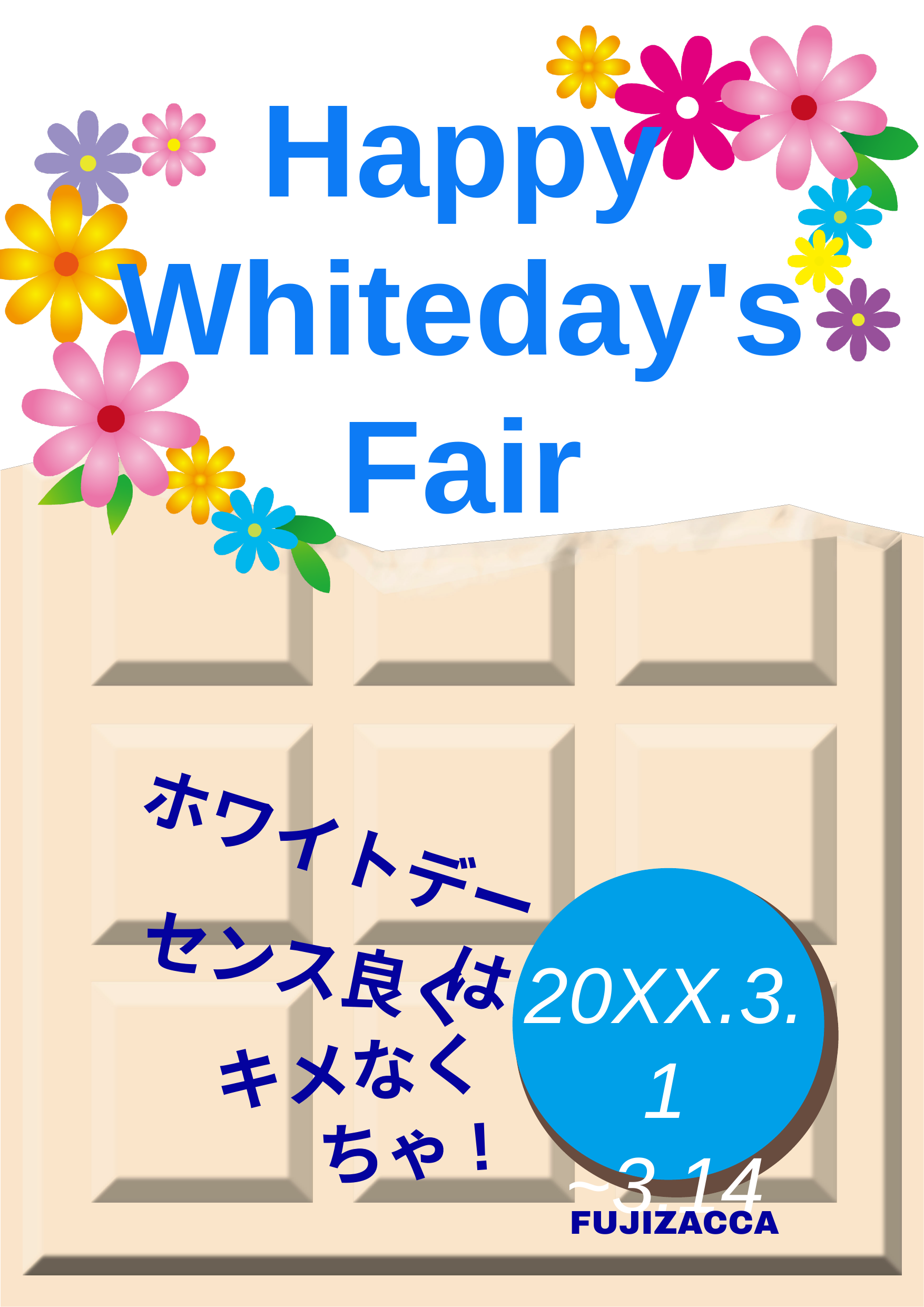

Happy
Whiteday's
Fair
ホワイトデーは

センス良く
20XX.3.1
~3.14
キメなくちゃ!
FUJIZACCA